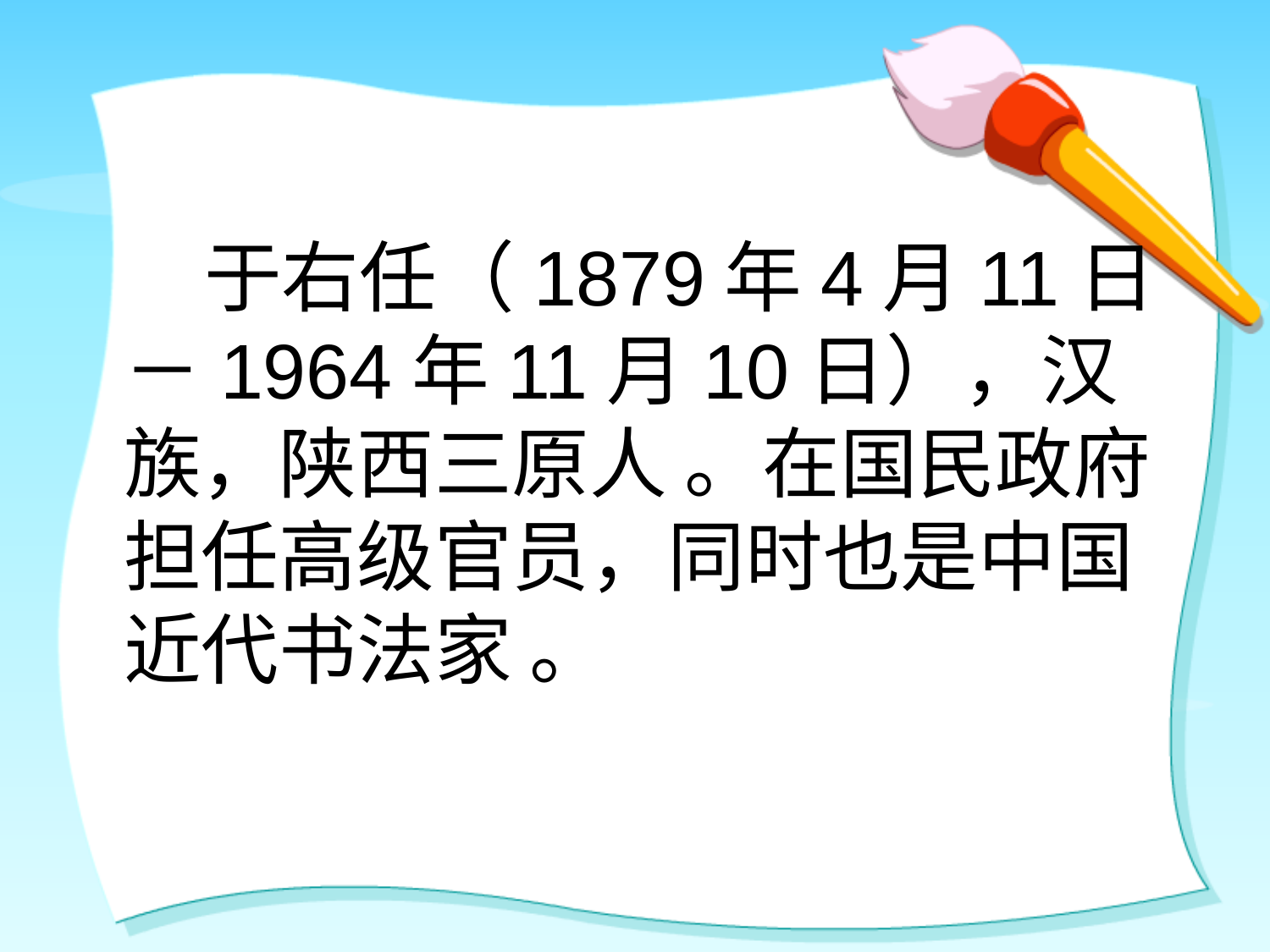

于右任（1879年4月11日－1964年11月10日），汉族，陕西三原人 。在国民政府担任高级官员，同时也是中国近代书法家 。